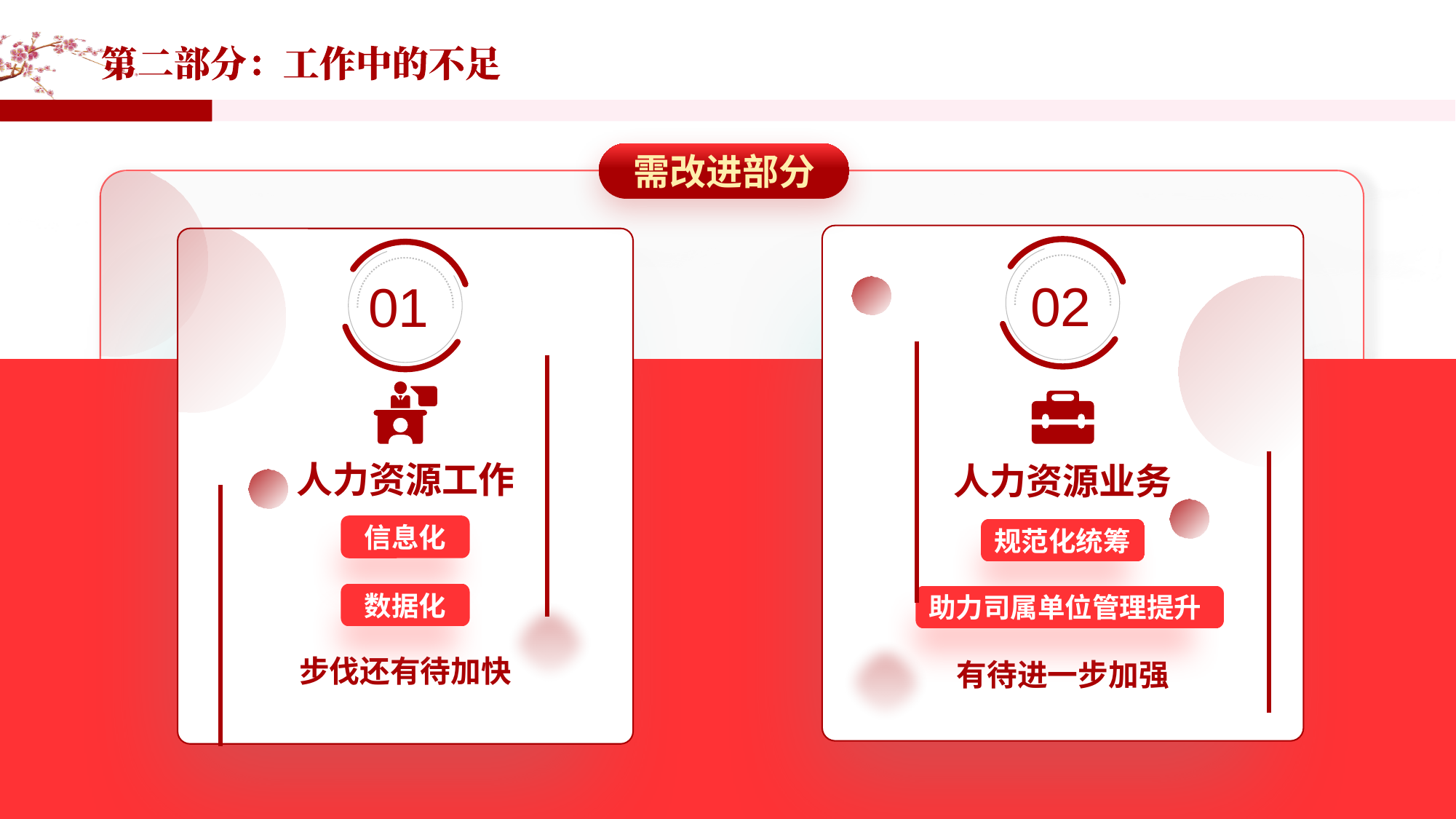

需改进部分

02
01

人力资源工作
人力资源业务

信息化
规范化统筹
数据化
助力司属单位管理提升

步伐还有待加快
有待进一步加强